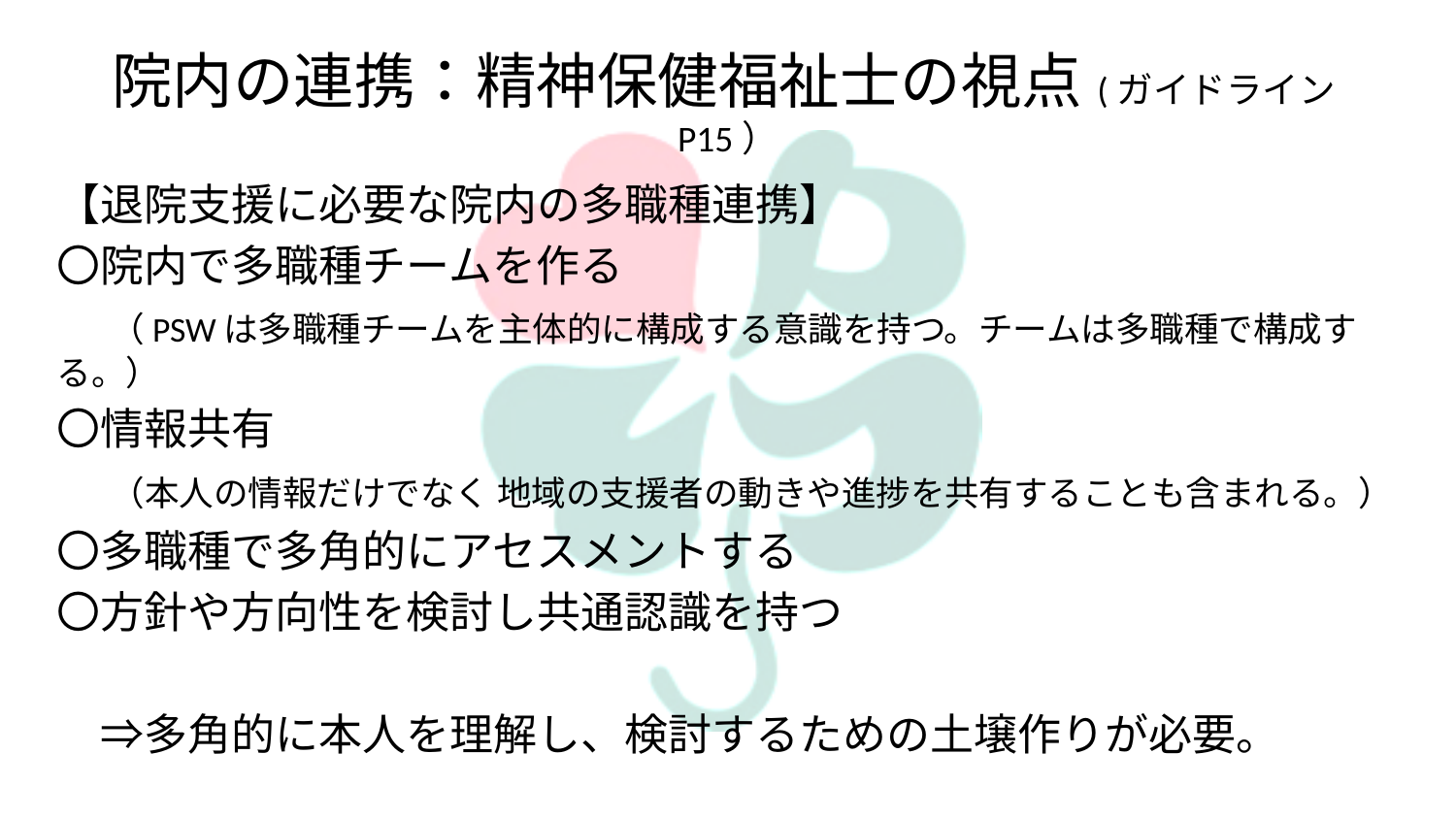

# 院内の連携：精神保健福祉士の視点(ガイドラインP15）
【退院支援に必要な院内の多職種連携】
〇院内で多職種チームを作る
　 （PSWは多職種チームを主体的に構成する意識を持つ。チームは多職種で構成する。）
〇情報共有
　 （本人の情報だけでなく 地域の支援者の動きや進捗を共有することも含まれる。）
〇多職種で多角的にアセスメントする
〇方針や方向性を検討し共通認識を持つ

　⇒多角的に本人を理解し、検討するための土壌作りが必要。